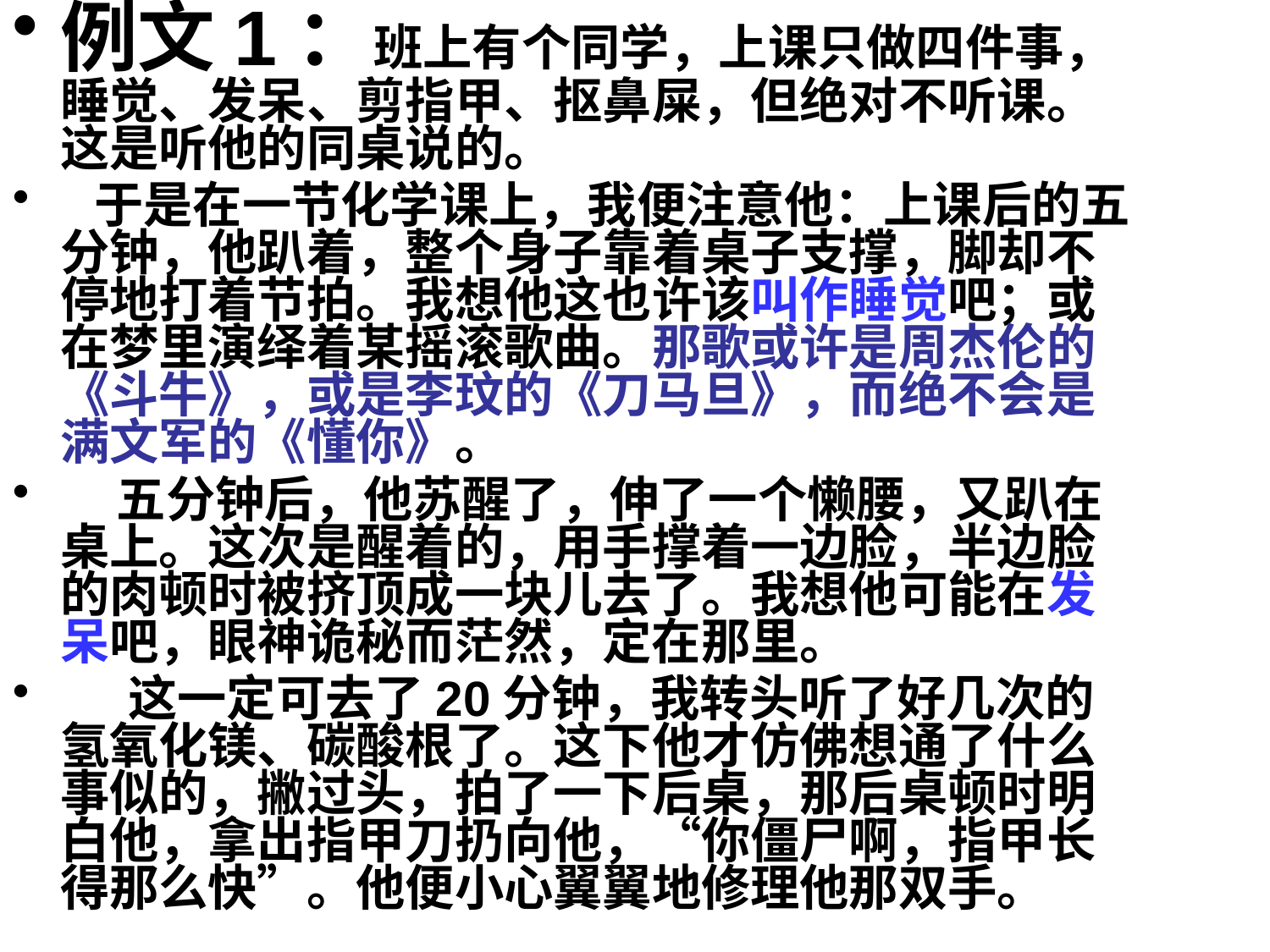

例文1：班上有个同学，上课只做四件事，睡觉、发呆、剪指甲、抠鼻屎，但绝对不听课。这是听他的同桌说的。
  于是在一节化学课上，我便注意他：上课后的五分钟，他趴着，整个身子靠着桌子支撑，脚却不停地打着节拍。我想他这也许该叫作睡觉吧；或在梦里演绎着某摇滚歌曲。那歌或许是周杰伦的《斗牛》，或是李玟的《刀马旦》，而绝不会是满文军的《懂你》。
    五分钟后，他苏醒了，伸了一个懒腰，又趴在桌上。这次是醒着的，用手撑着一边脸，半边脸的肉顿时被挤顶成一块儿去了。我想他可能在发呆吧，眼神诡秘而茫然，定在那里。
     这一定可去了20分钟，我转头听了好几次的氢氧化镁、碳酸根了。这下他才仿佛想通了什么事似的，撇过头，拍了一下后桌，那后桌顿时明白他，拿出指甲刀扔向他，“你僵尸啊，指甲长得那么快”。他便小心翼翼地修理他那双手。